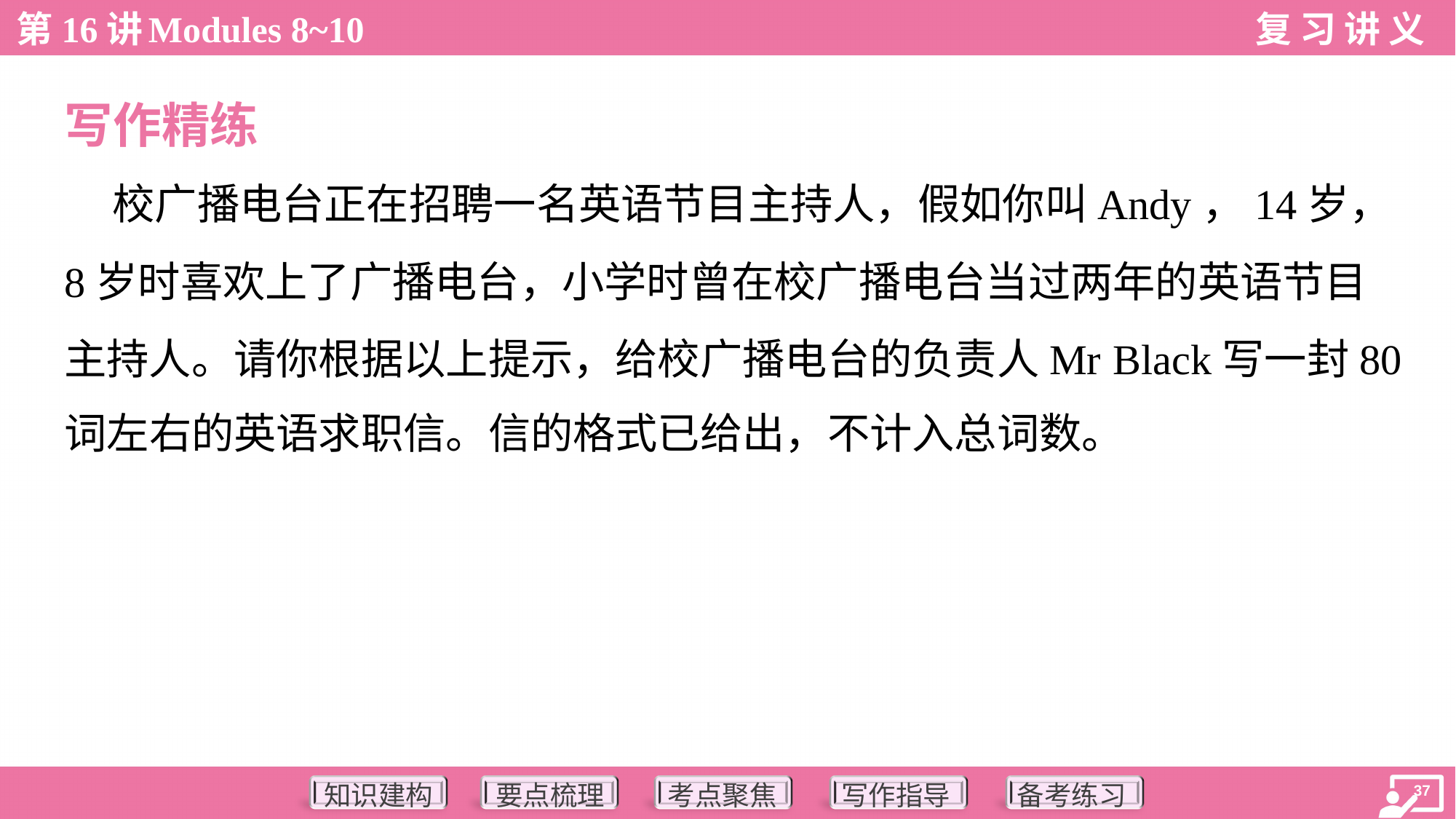

写作精练
    校广播电台正在招聘一名英语节目主持人，假如你叫Andy，14岁，
8岁时喜欢上了广播电台，小学时曾在校广播电台当过两年的英语节目
主持人。请你根据以上提示，给校广播电台的负责人Mr Black写一封80
词左右的英语求职信。信的格式已给出，不计入总词数。